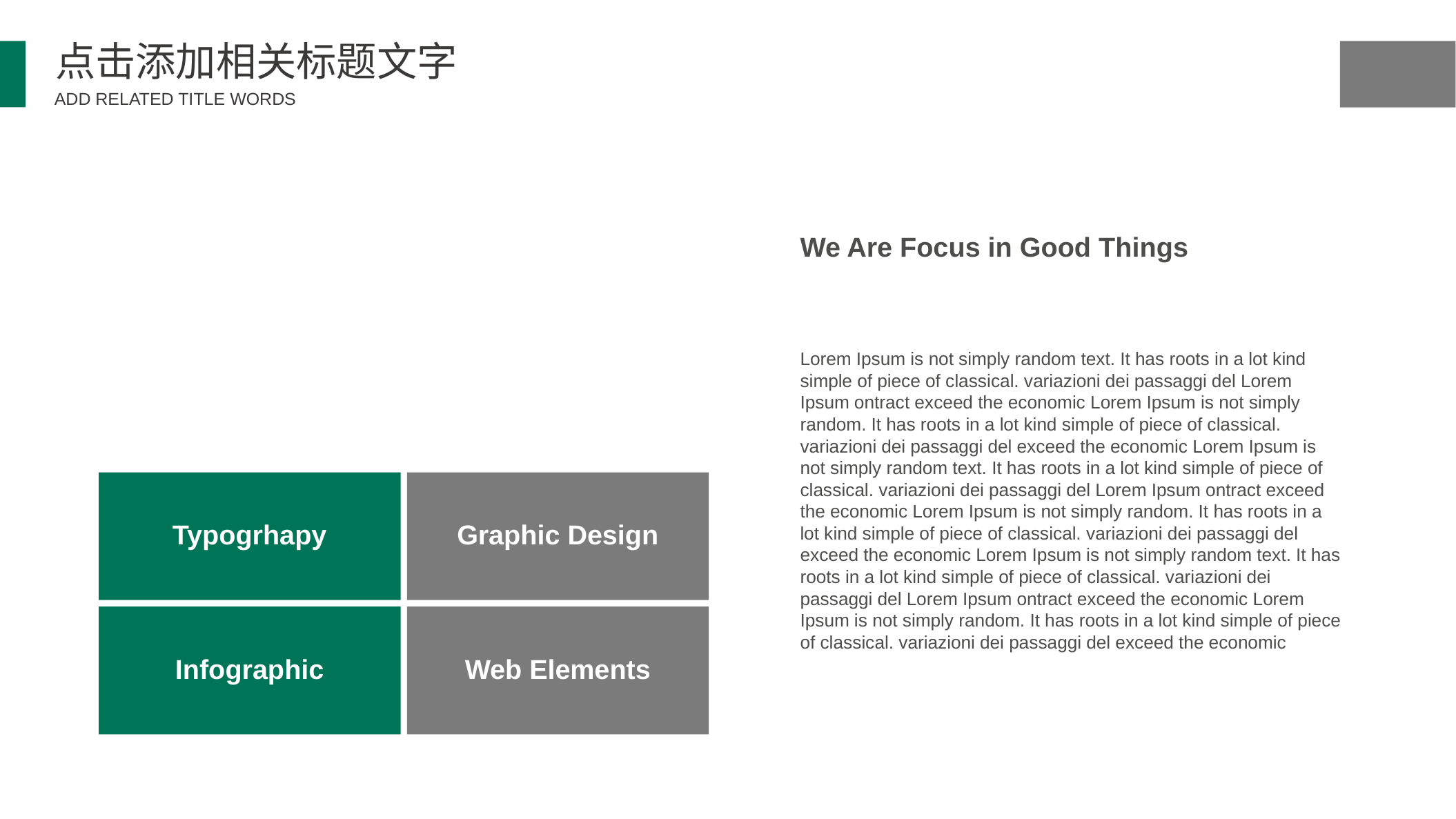

点击添加相关标题文字

ADD RELATED TITLE WORDS

We Are Focus in Good Things
Lorem Ipsum is not simply random text. It has roots in a lot kind simple of piece of classical. variazioni dei passaggi del Lorem Ipsum ontract exceed the economic Lorem Ipsum is not simply random. It has roots in a lot kind simple of piece of classical. variazioni dei passaggi del exceed the economic Lorem Ipsum is not simply random text. It has roots in a lot kind simple of piece of classical. variazioni dei passaggi del Lorem Ipsum ontract exceed the economic Lorem Ipsum is not simply random. It has roots in a lot kind simple of piece of classical. variazioni dei passaggi del exceed the economic Lorem Ipsum is not simply random text. It has roots in a lot kind simple of piece of classical. variazioni dei passaggi del Lorem Ipsum ontract exceed the economic Lorem Ipsum is not simply random. It has roots in a lot kind simple of piece of classical. variazioni dei passaggi del exceed the economic

Typogrhapy
Graphic Design

Infographic
Web Elements